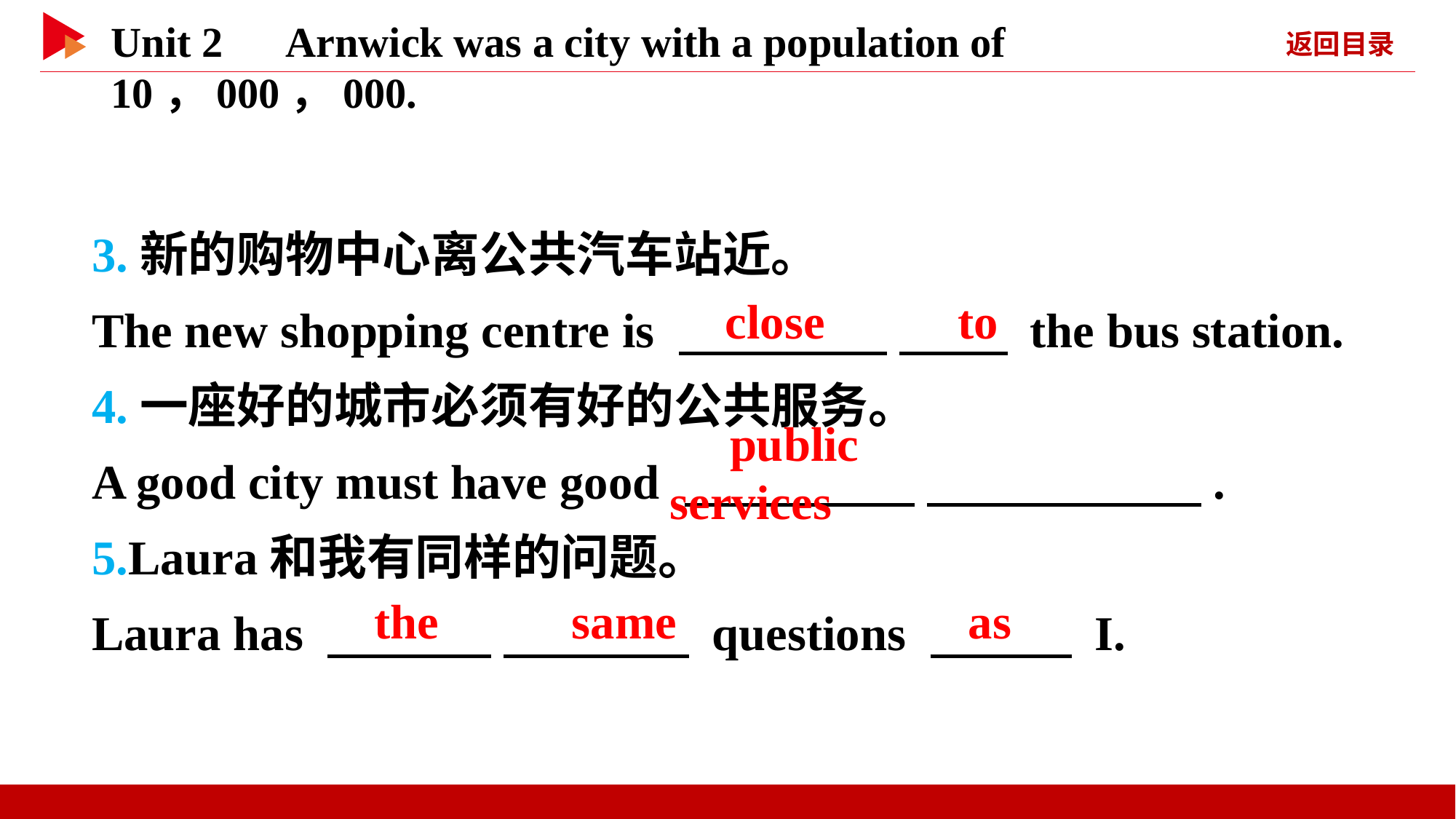

3.新的购物中心离公共汽车站近。
The new shopping centre is 　          　 　 　 the bus station.
4.一座好的城市必须有好的公共服务。
A good city must have good 　            　 　                　.
5.Laura和我有同样的问题。
Laura has 　      　 　        　 questions 　    　 I.
　close　 　to
　public　 　services
　the　 　same
　as